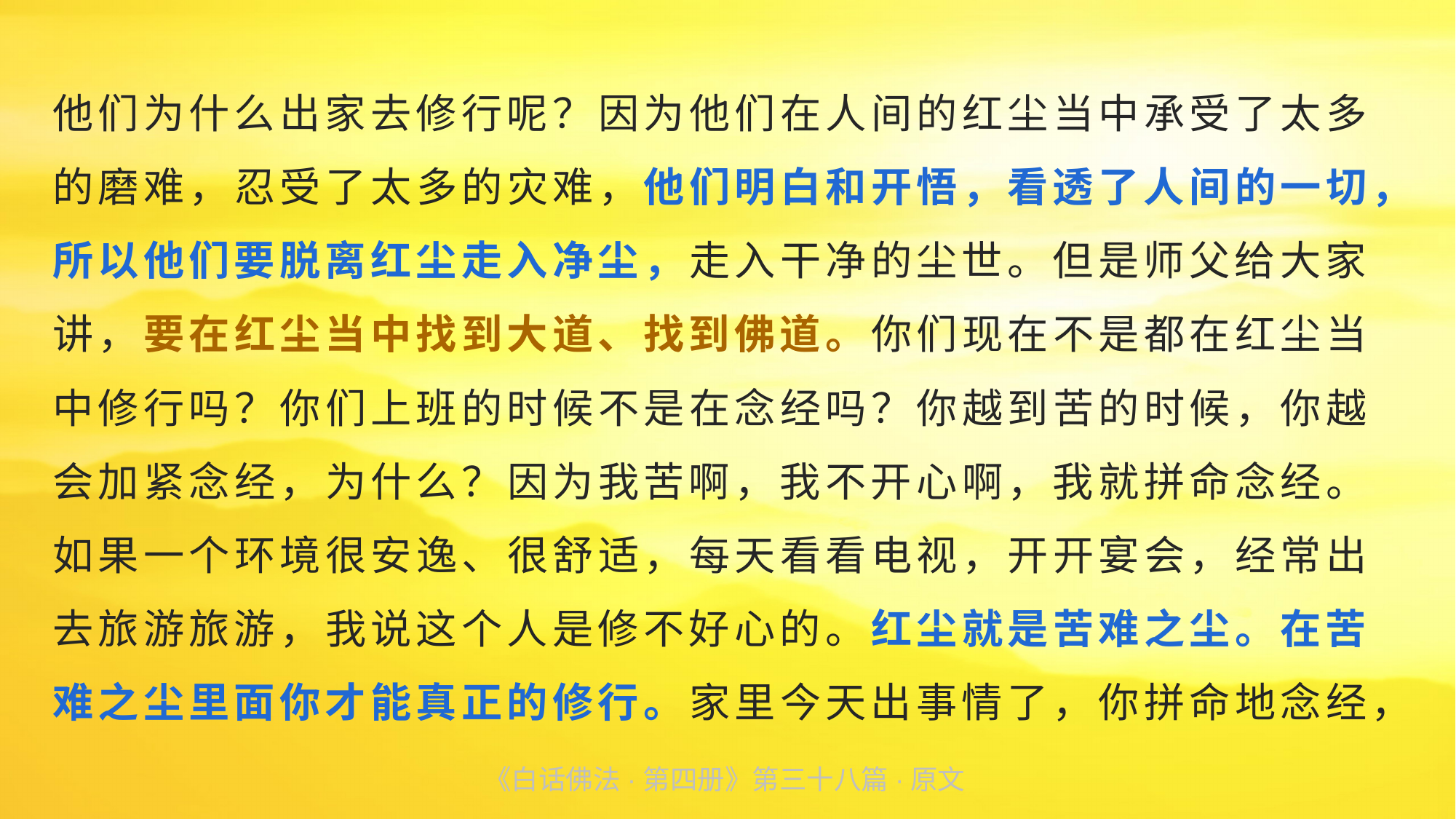

他们为什么出家去修行呢？因为他们在人间的红尘当中承受了太多的磨难，忍受了太多的灾难，他们明白和开悟，看透了人间的一切，所以他们要脱离红尘走入净尘，走入干净的尘世。但是师父给大家讲，要在红尘当中找到大道、找到佛道。你们现在不是都在红尘当中修行吗？你们上班的时候不是在念经吗？你越到苦的时候，你越会加紧念经，为什么？因为我苦啊，我不开心啊，我就拼命念经。如果一个环境很安逸、很舒适，每天看看电视，开开宴会，经常出去旅游旅游，我说这个人是修不好心的。红尘就是苦难之尘。在苦难之尘里面你才能真正的修行。家里今天出事情了，你拼命地念经，
《白话佛法·第四册》第三十八篇·原文